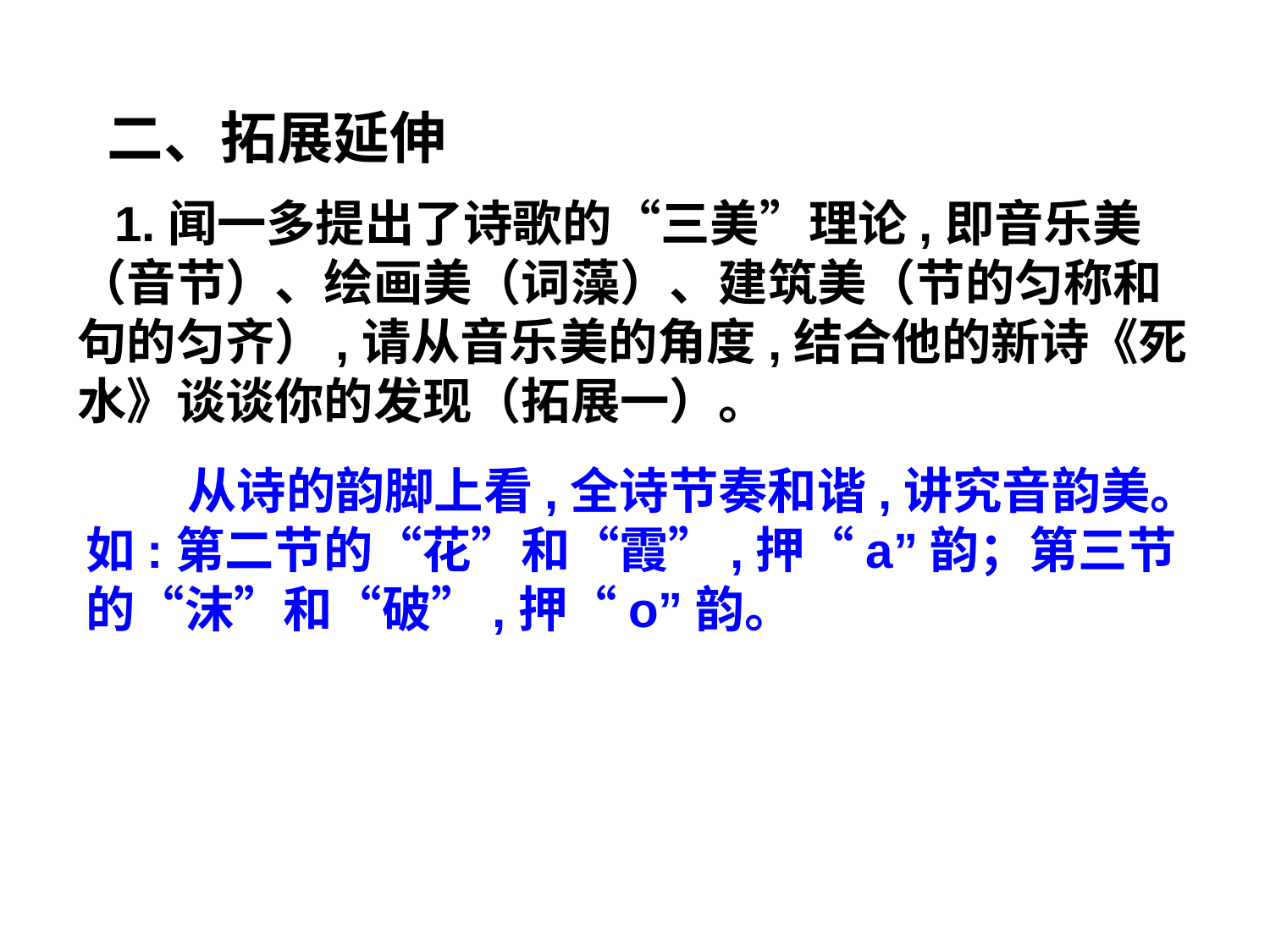

二、拓展延伸
1.闻一多提出了诗歌的“三美”理论,即音乐美（音节）、绘画美（词藻）、建筑美（节的匀称和句的匀齐）,请从音乐美的角度,结合他的新诗《死水》谈谈你的发现（拓展一）。
        从诗的韵脚上看,全诗节奏和谐,讲究音韵美。如:第二节的“花”和“霞”,押“a”韵；第三节的“沫”和“破”,押“o”韵。